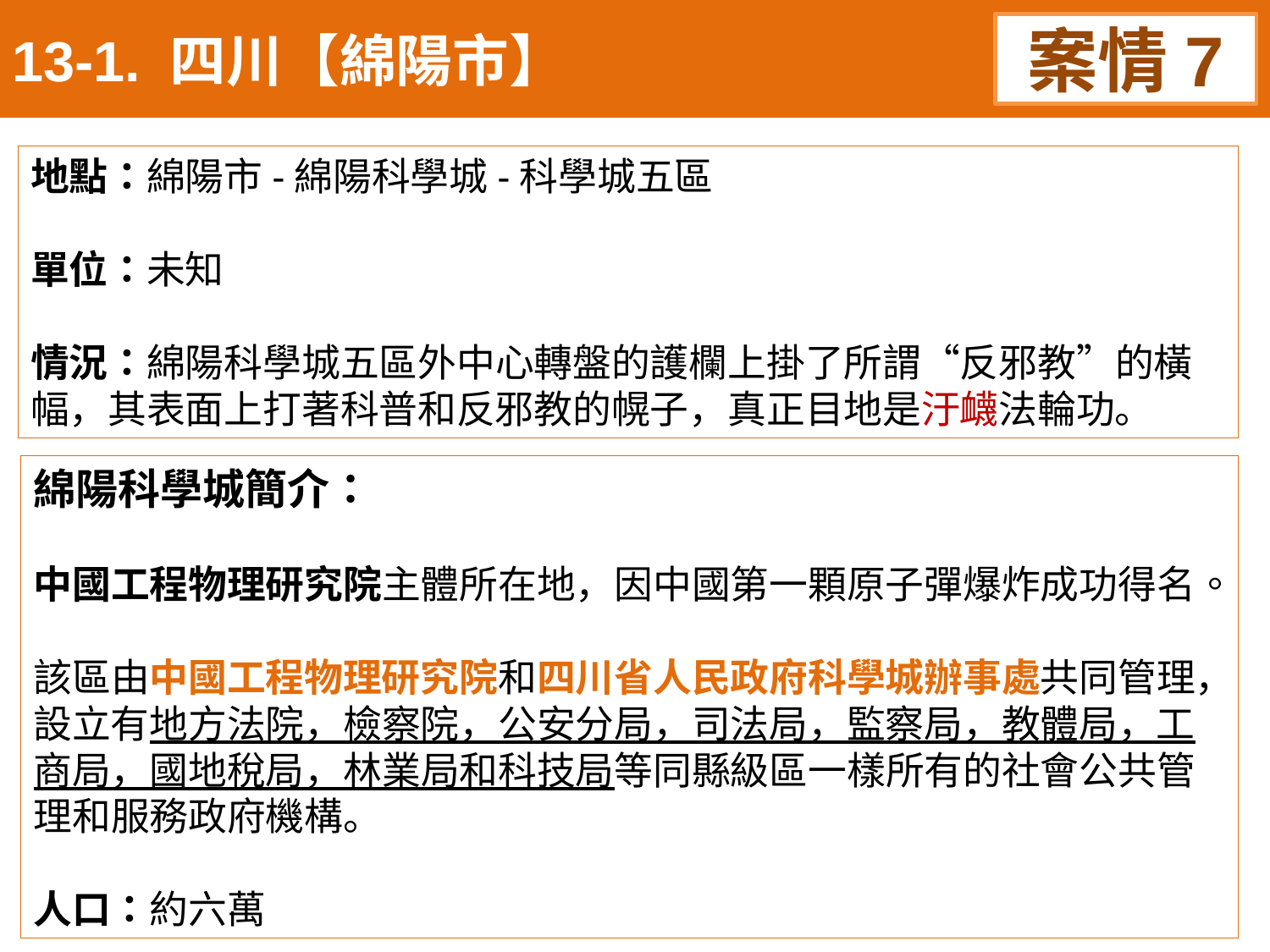

13-1. 四川【綿陽市】
案情7

地點：綿陽市-綿陽科學城-科學城五區

單位：未知

情況：綿陽科學城五區外中心轉盤的護欄上掛了所謂“反邪教”的橫幅，其表面上打著科普和反邪教的幌子，真正目地是汙衊法輪功。
綿陽科學城簡介：

中國工程物理研究院主體所在地，因中國第一顆原子彈爆炸成功得名。

該區由中國工程物理研究院和四川省人民政府科學城辦事處共同管理，
設立有地方法院，檢察院，公安分局，司法局，監察局，教體局，工商局，國地稅局，林業局和科技局等同縣級區一樣所有的社會公共管理和服務政府機構。

人口：約六萬